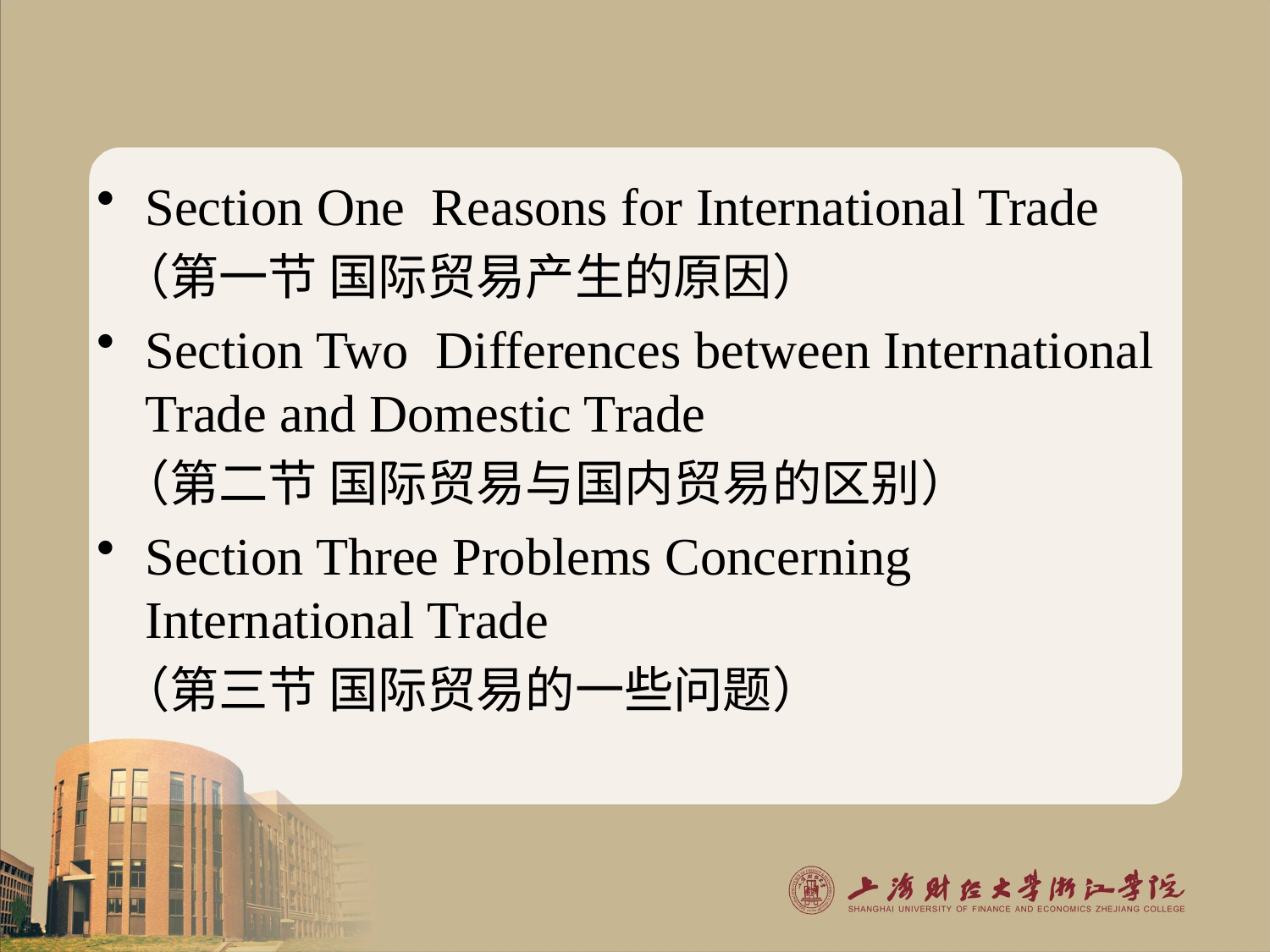

Section One  Reasons for International Trade
 （第一节 国际贸易产生的原因）
Section Two  Differences between International Trade and Domestic Trade
 （第二节 国际贸易与国内贸易的区别）
Section Three Problems Concerning International Trade
 （第三节 国际贸易的一些问题）